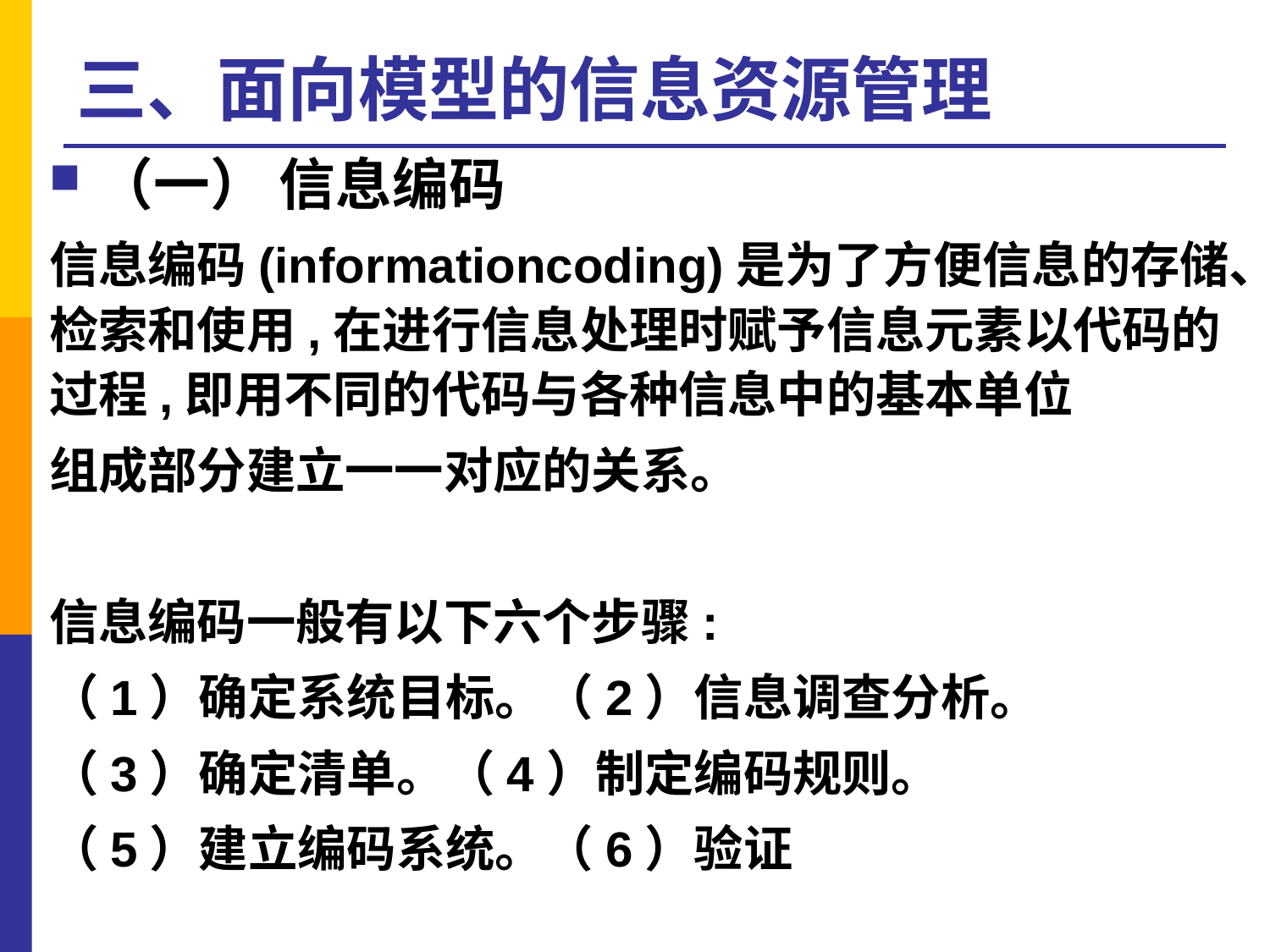

# 三、面向模型的信息资源管理
（一） 信息编码
信息编码(informationcoding)是为了方便信息的存储、检索和使用,在进行信息处理时赋予信息元素以代码的过程,即用不同的代码与各种信息中的基本单位
组成部分建立一一对应的关系。

信息编码一般有以下六个步骤:
（1）确定系统目标。（2）信息调查分析。
（3）确定清单。（4）制定编码规则。
（5）建立编码系统。（6）验证